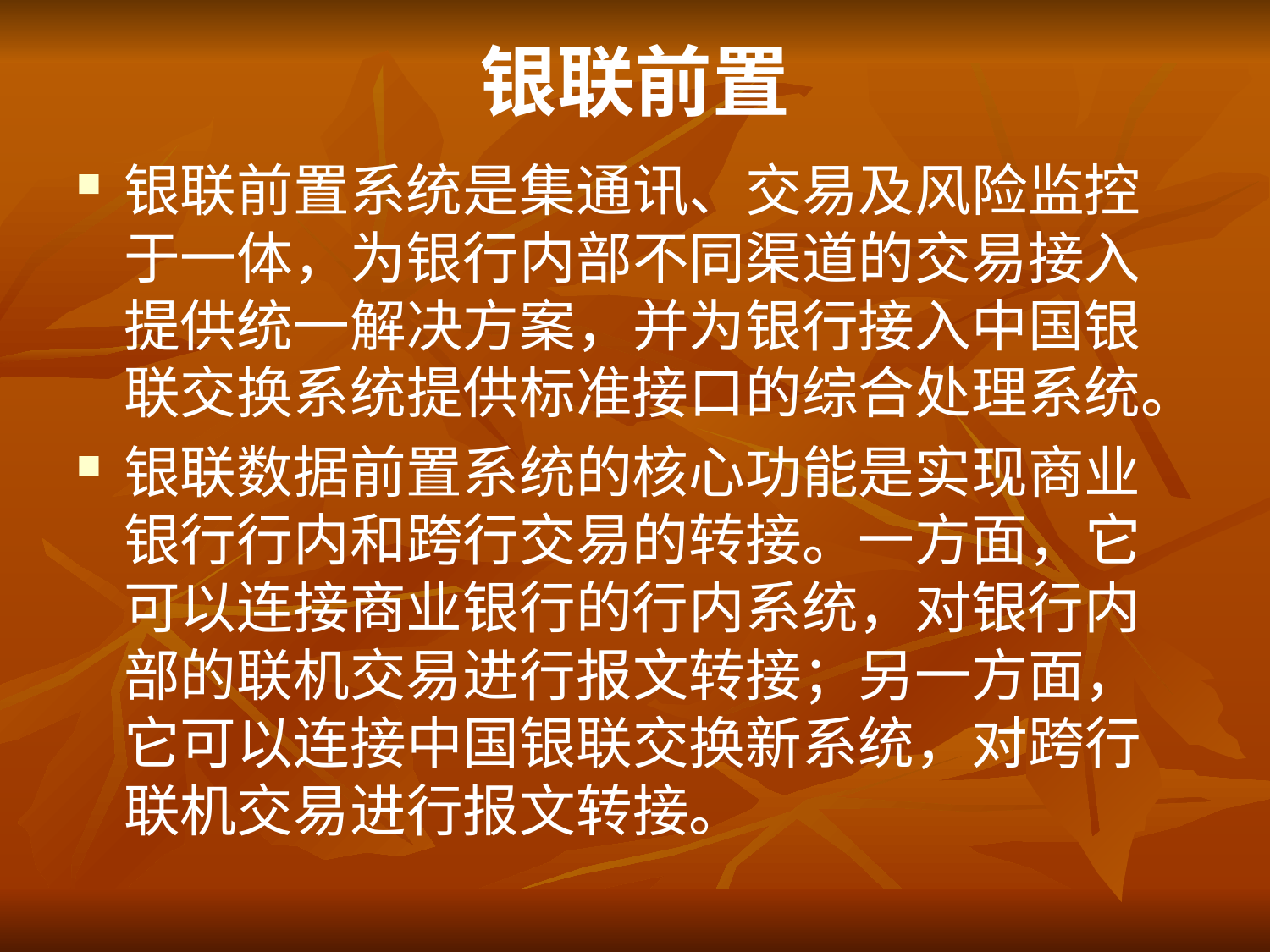

# 银联前置
银联前置系统是集通讯、交易及风险监控于一体，为银行内部不同渠道的交易接入提供统一解决方案，并为银行接入中国银联交换系统提供标准接口的综合处理系统。
银联数据前置系统的核心功能是实现商业银行行内和跨行交易的转接。一方面，它可以连接商业银行的行内系统，对银行内部的联机交易进行报文转接；另一方面，它可以连接中国银联交换新系统，对跨行联机交易进行报文转接。